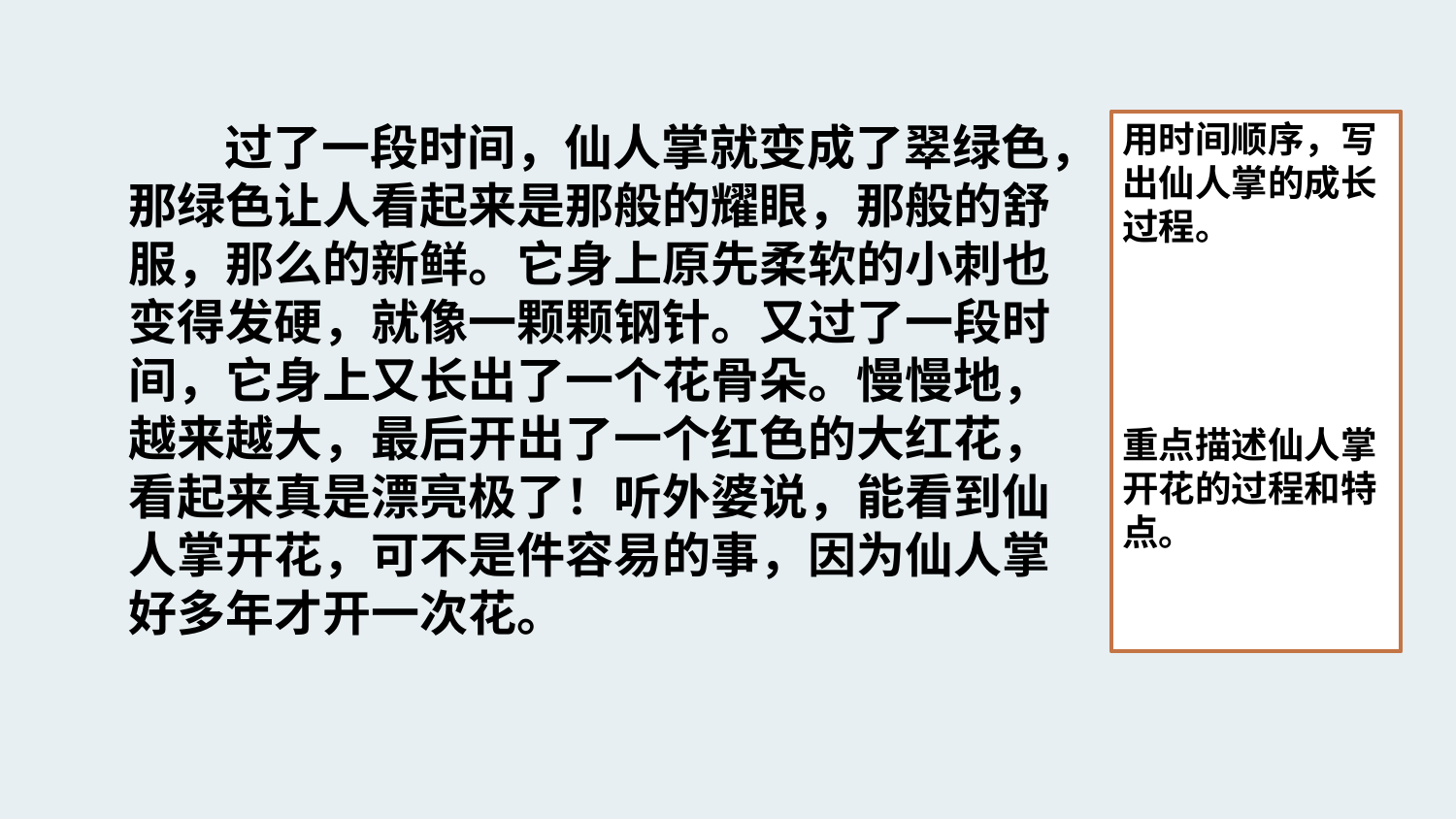

过了一段时间，仙人掌就变成了翠绿色，那绿色让人看起来是那般的耀眼，那般的舒服，那么的新鲜。它身上原先柔软的小刺也变得发硬，就像一颗颗钢针。又过了一段时间，它身上又长出了一个花骨朵。慢慢地，越来越大，最后开出了一个红色的大红花，看起来真是漂亮极了！听外婆说，能看到仙人掌开花，可不是件容易的事，因为仙人掌好多年才开一次花。
用时间顺序，写出仙人掌的成长过程。

重点描述仙人掌开花的过程和特点。